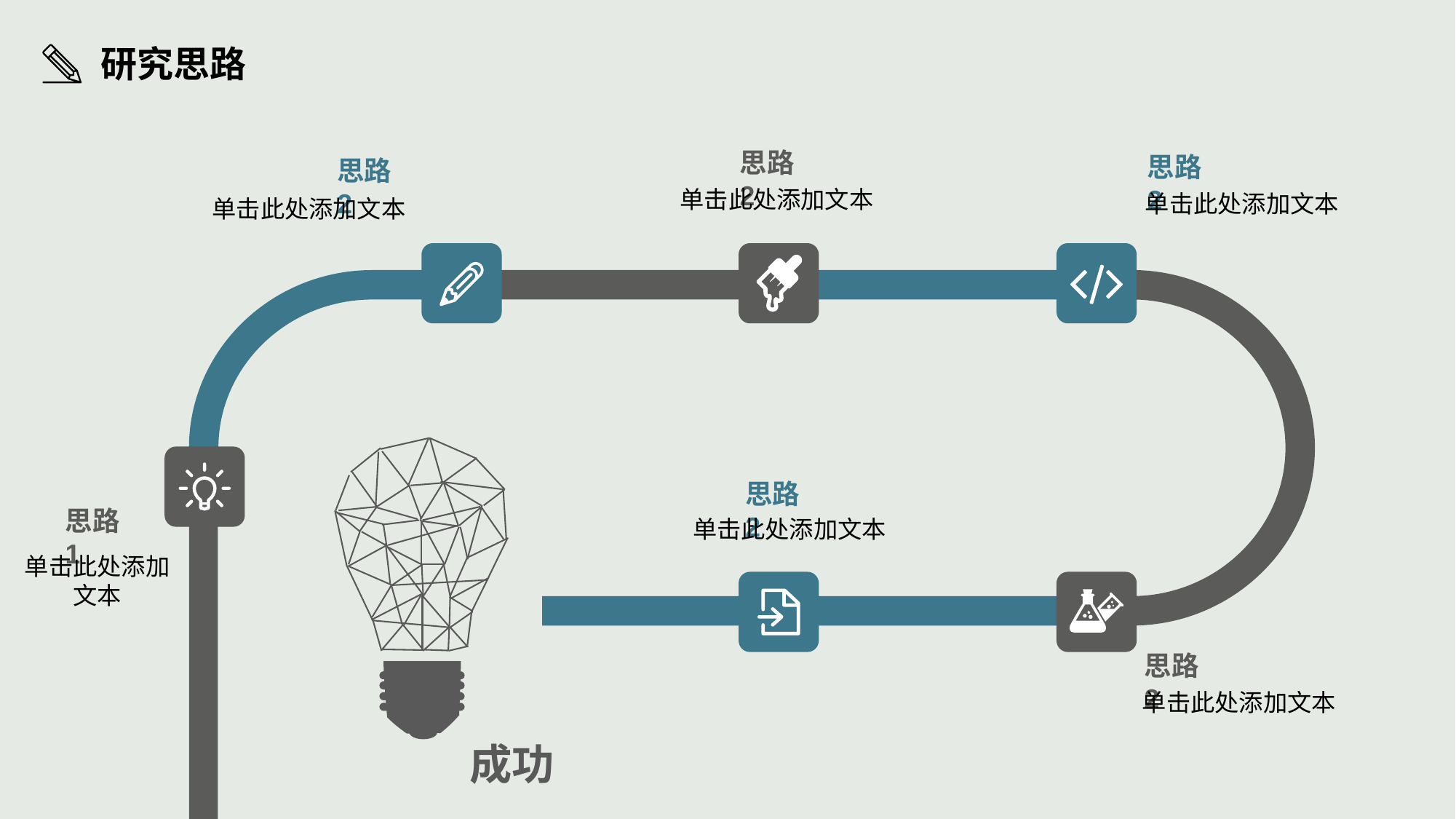

研究思路

思路2
思路2
思路2
单击此处添加文本
单击此处添加文本
单击此处添加文本

思路2
思路1

单击此处添加文本
单击此处添加文本

思路2

单击此处添加文本
成功